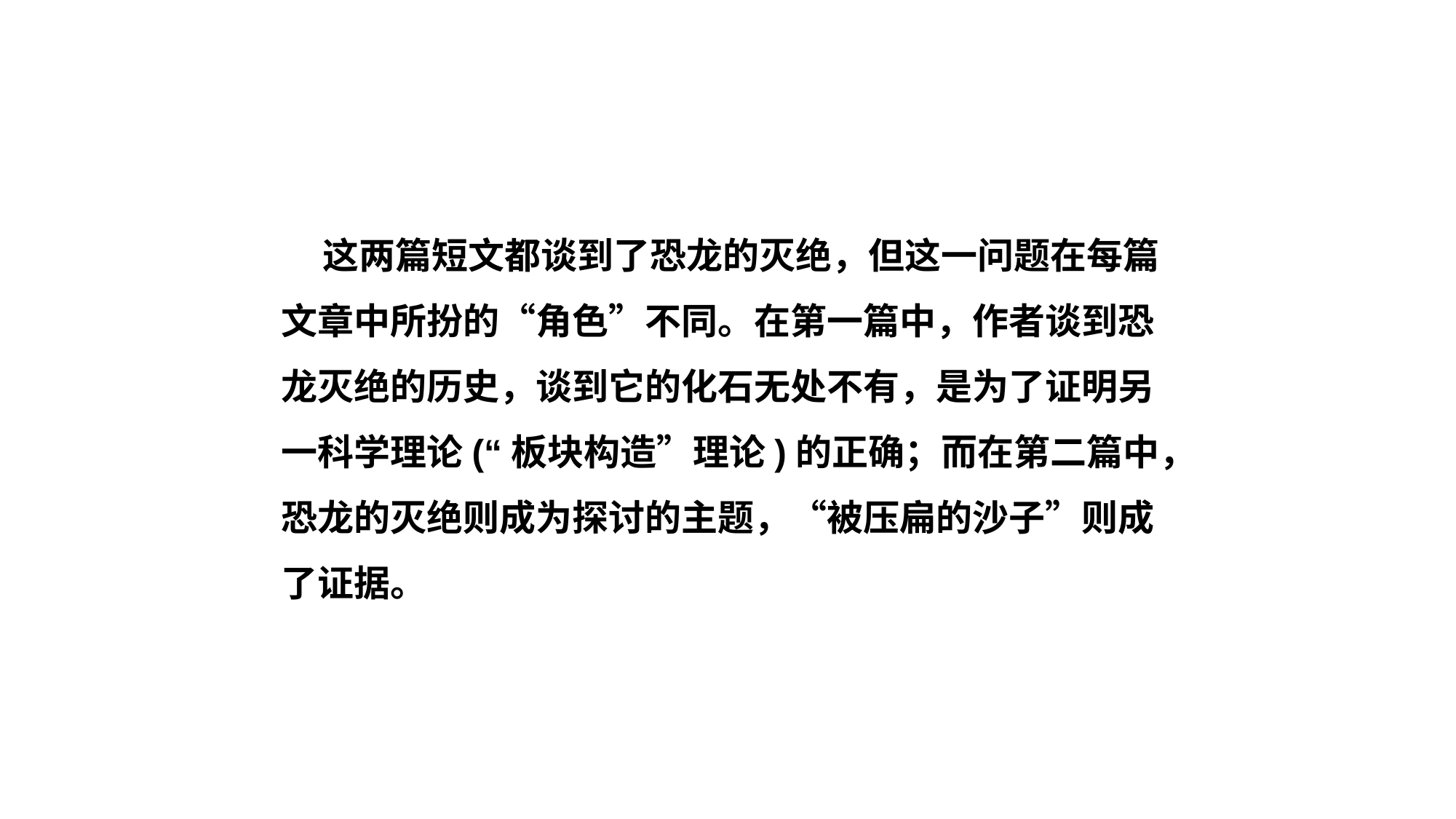

这两篇短文都谈到了恐龙的灭绝，但这一问题在每篇文章中所扮的“角色”不同。在第一篇中，作者谈到恐龙灭绝的历史，谈到它的化石无处不有，是为了证明另一科学理论(“板块构造”理论)的正确；而在第二篇中，恐龙的灭绝则成为探讨的主题，“被压扁的沙子”则成了证据。